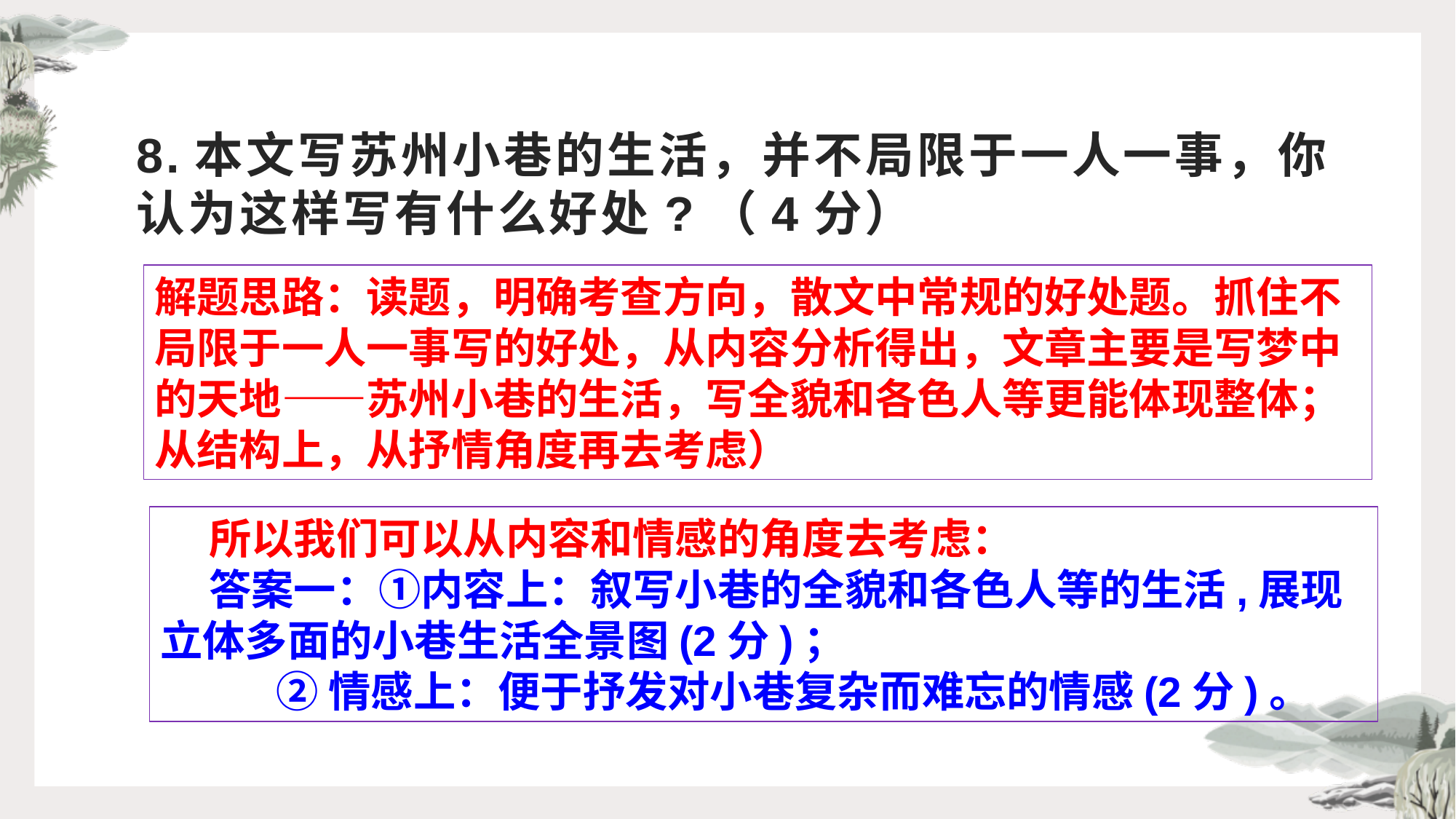

# 8.本文写苏州小巷的生活，并不局限于一人一事，你认为这样写有什么好处?（4分）
解题思路：读题，明确考查方向，散文中常规的好处题。抓住不局限于一人一事写的好处，从内容分析得出，文章主要是写梦中的天地——苏州小巷的生活，写全貌和各色人等更能体现整体；从结构上，从抒情角度再去考虑）
    所以我们可以从内容和情感的角度去考虑：
    答案一：①内容上：叙写小巷的全貌和各色人等的生活,展现立体多面的小巷生活全景图(2分)；
            ②情感上：便于抒发对小巷复杂而难忘的情感(2分)。